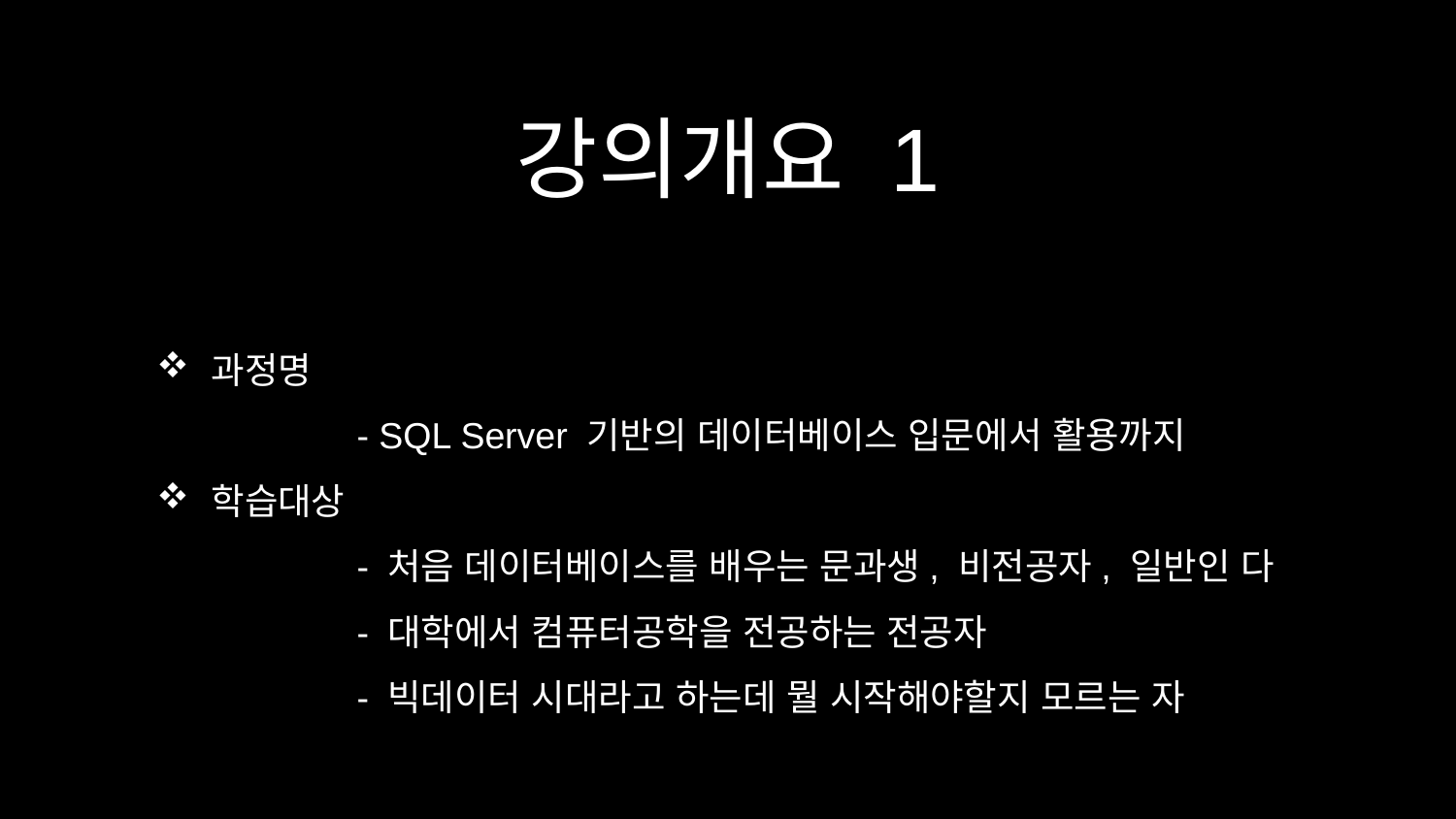

# 강의개요 1
과정명
	- SQL Server 기반의 데이터베이스 입문에서 활용까지
학습대상
	- 처음 데이터베이스를 배우는 문과생, 비전공자, 일반인 다
	- 대학에서 컴퓨터공학을 전공하는 전공자
	- 빅데이터 시대라고 하는데 뭘 시작해야할지 모르는 자